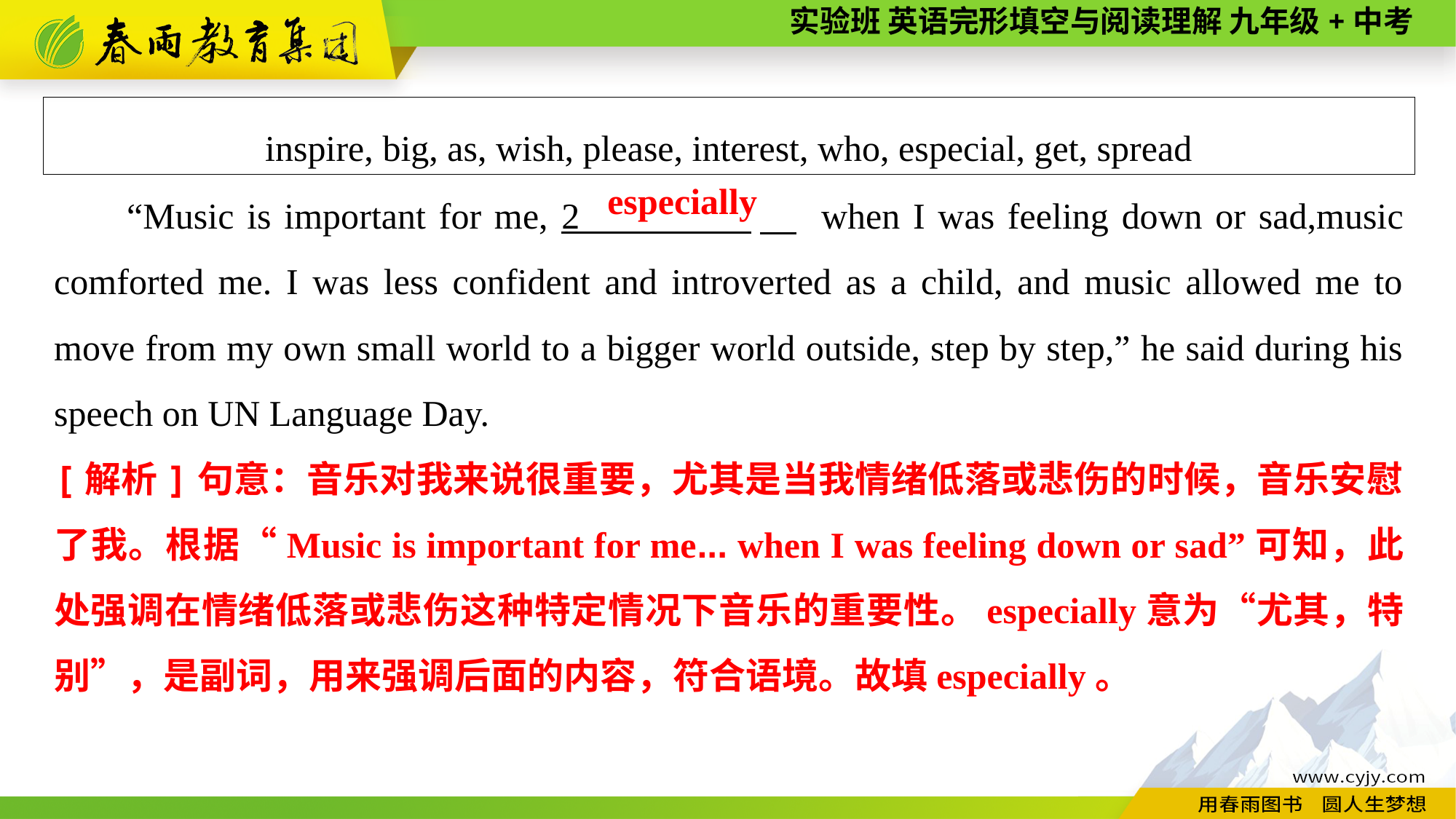

inspire, big, as, wish, please, interest, who, especial, get, spread
“Music is important for me, 2             　 when I was feeling down or sad,music comforted me. I was less confident and introverted as a child, and music allowed me to move from my own small world to a bigger world outside, step by step,” he said during his speech on UN Language Day.
especially
[解析]句意：音乐对我来说很重要，尤其是当我情绪低落或悲伤的时候，音乐安慰了我。根据“Music is important for me... when I was feeling down or sad”可知，此处强调在情绪低落或悲伤这种特定情况下音乐的重要性。especially意为“尤其，特别”，是副词，用来强调后面的内容，符合语境。故填especially。